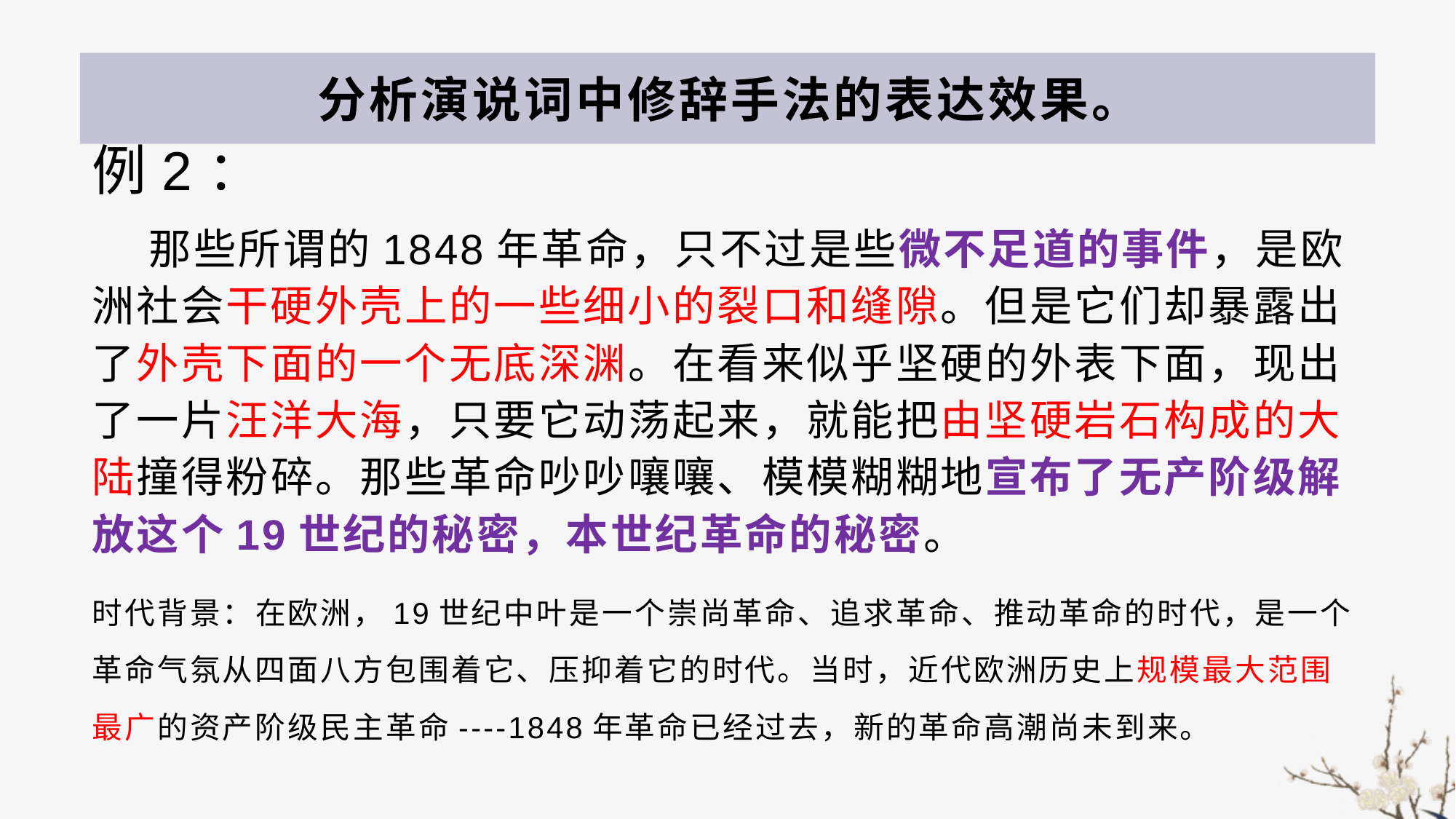

# 分析演说词中修辞手法的表达效果。
例2：
    那些所谓的1848年革命，只不过是些微不足道的事件，是欧洲社会干硬外壳上的一些细小的裂口和缝隙。但是它们却暴露出了外壳下面的一个无底深渊。在看来似乎坚硬的外表下面，现出了一片汪洋大海，只要它动荡起来，就能把由坚硬岩石构成的大陆撞得粉碎。那些革命吵吵嚷嚷、模模糊糊地宣布了无产阶级解放这个19世纪的秘密，本世纪革命的秘密。
时代背景：在欧洲，19世纪中叶是一个崇尚革命、追求革命、推动革命的时代，是一个革命气氛从四面八方包围着它、压抑着它的时代。当时，近代欧洲历史上规模最大范围最广的资产阶级民主革命----1848年革命已经过去，新的革命高潮尚未到来。